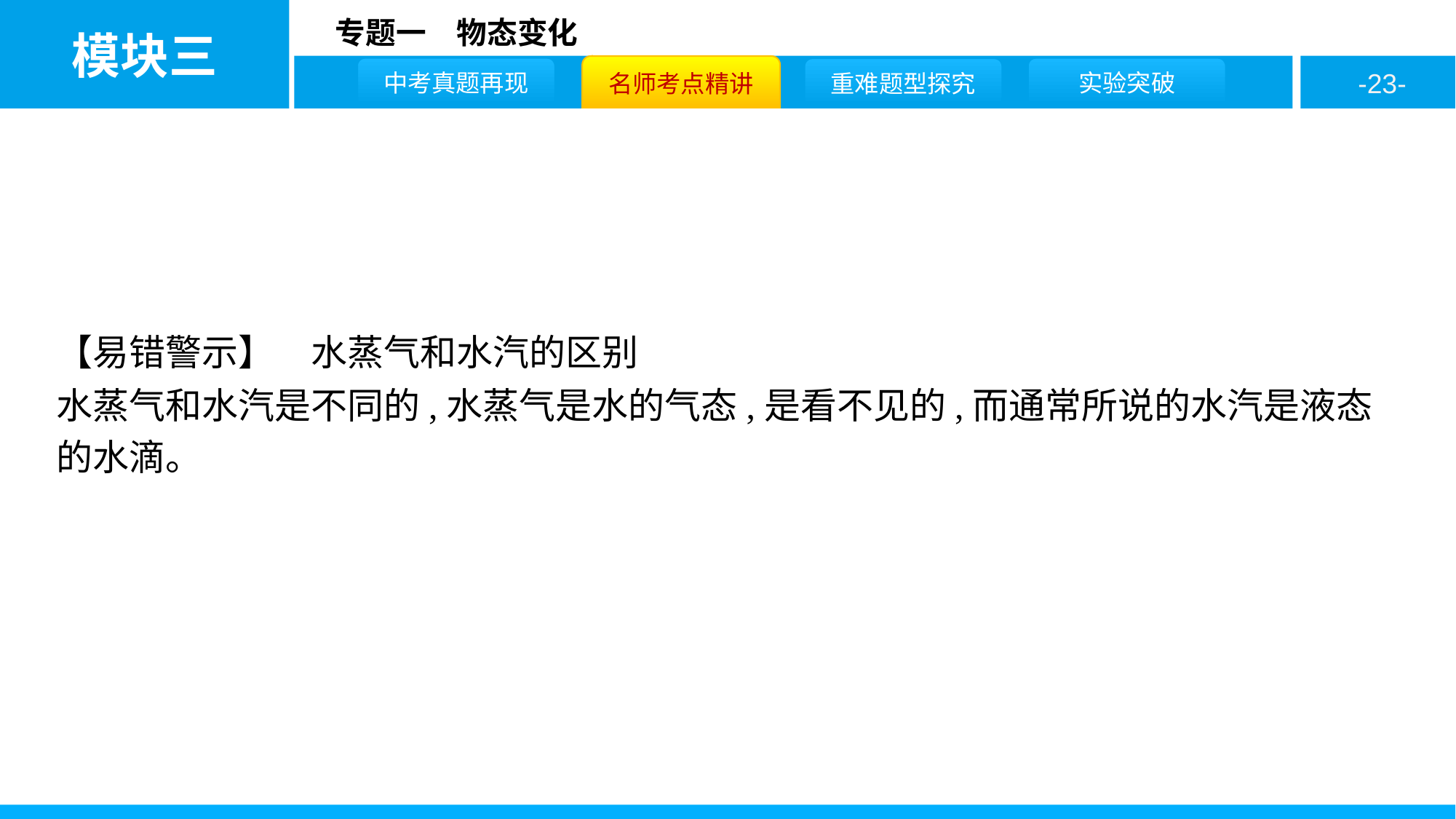

【易错警示】　水蒸气和水汽的区别
水蒸气和水汽是不同的,水蒸气是水的气态,是看不见的,而通常所说的水汽是液态的水滴。